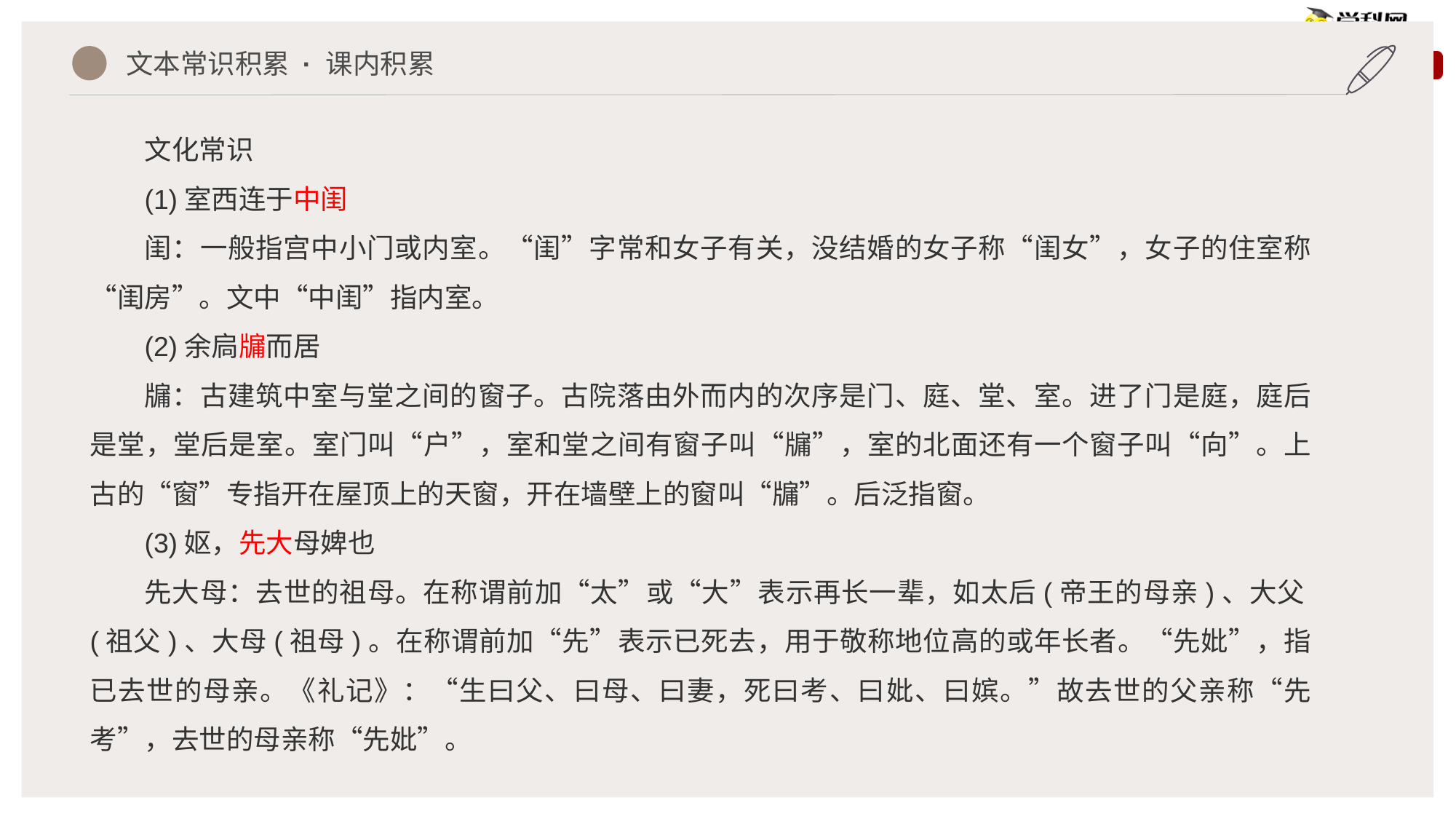

文本常识积累 · 课内积累

文化常识
(1)室西连于中闺
闺：一般指宫中小门或内室。“闺”字常和女子有关，没结婚的女子称“闺女”，女子的住室称“闺房”。文中“中闺”指内室。
(2)余扃牖而居
牖：古建筑中室与堂之间的窗子。古院落由外而内的次序是门、庭、堂、室。进了门是庭，庭后是堂，堂后是室。室门叫“户”，室和堂之间有窗子叫“牖”，室的北面还有一个窗子叫“向”。上古的“窗”专指开在屋顶上的天窗，开在墙壁上的窗叫“牖”。后泛指窗。
(3)妪，先大母婢也
先大母：去世的祖母。在称谓前加“太”或“大”表示再长一辈，如太后(帝王的母亲)、大父(祖父)、大母(祖母)。在称谓前加“先”表示已死去，用于敬称地位高的或年长者。“先妣”，指已去世的母亲。《礼记》：“生曰父、曰母、曰妻，死曰考、曰妣、曰嫔。”故去世的父亲称“先考”，去世的母亲称“先妣”。